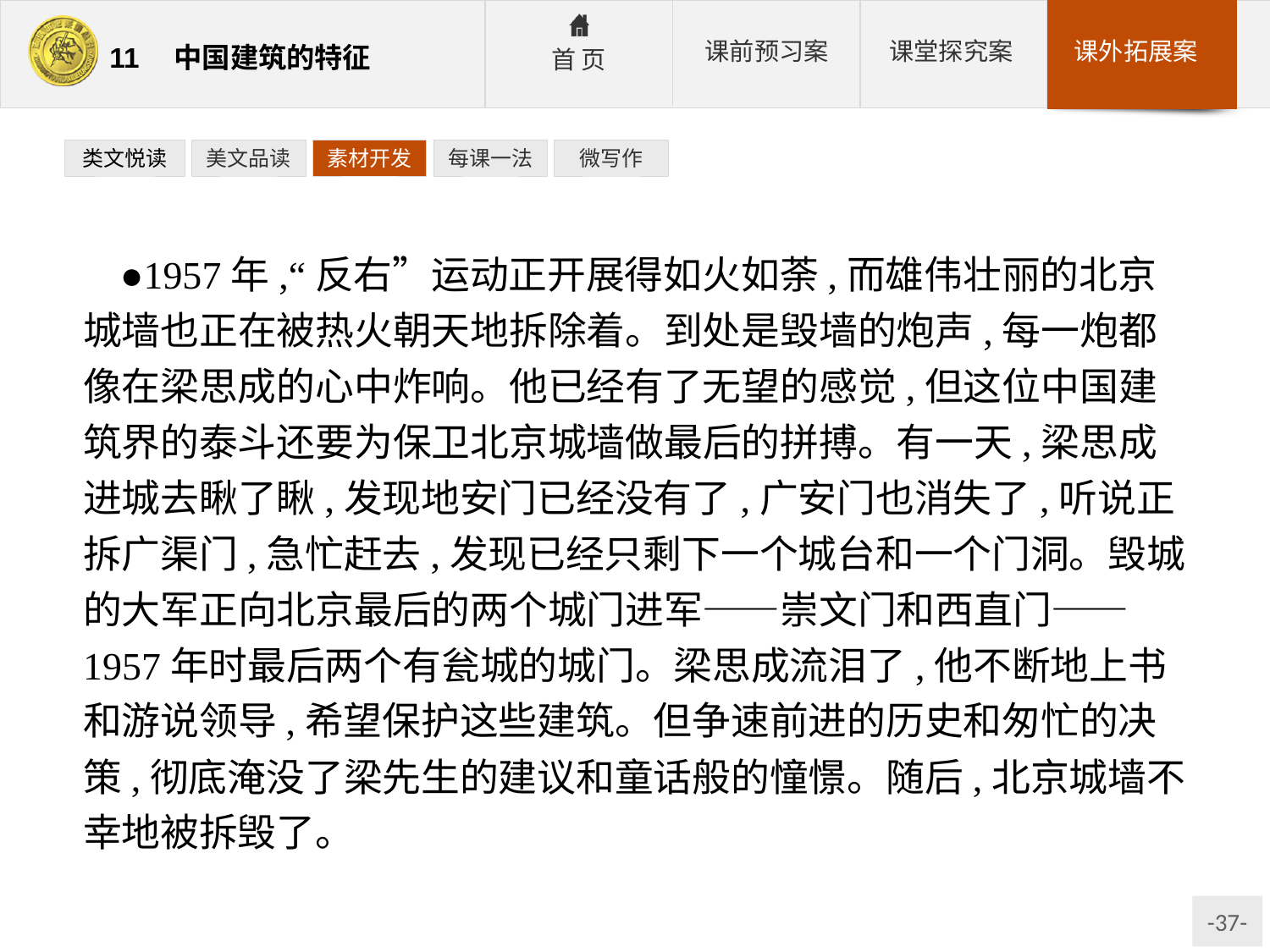

类文悦读
美文品读
素材开发
每课一法
微写作
●1957年,“反右”运动正开展得如火如荼,而雄伟壮丽的北京城墙也正在被热火朝天地拆除着。到处是毁墙的炮声,每一炮都像在梁思成的心中炸响。他已经有了无望的感觉,但这位中国建筑界的泰斗还要为保卫北京城墙做最后的拼搏。有一天,梁思成进城去瞅了瞅,发现地安门已经没有了,广安门也消失了,听说正拆广渠门,急忙赶去,发现已经只剩下一个城台和一个门洞。毁城的大军正向北京最后的两个城门进军——崇文门和西直门——1957年时最后两个有瓮城的城门。梁思成流泪了,他不断地上书和游说领导,希望保护这些建筑。但争速前进的历史和匆忙的决策,彻底淹没了梁先生的建议和童话般的憧憬。随后,北京城墙不幸地被拆毁了。